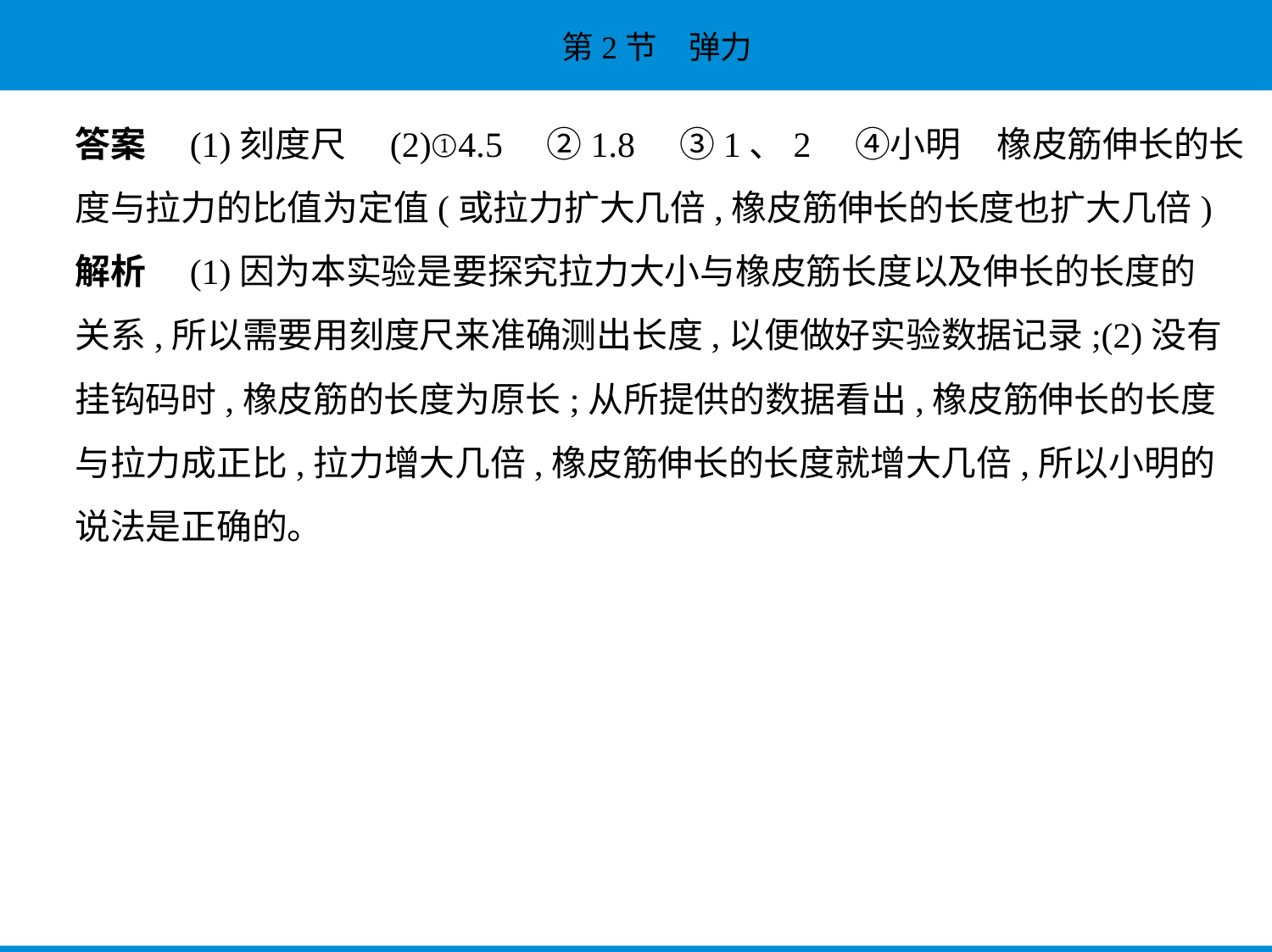

答案　(1)刻度尺　(2)①4.5　②1.8　③1、2　④小明　橡皮筋伸长的长
度与拉力的比值为定值(或拉力扩大几倍,橡皮筋伸长的长度也扩大几倍)
解析　(1)因为本实验是要探究拉力大小与橡皮筋长度以及伸长的长度的
关系,所以需要用刻度尺来准确测出长度,以便做好实验数据记录;(2)没有
挂钩码时,橡皮筋的长度为原长;从所提供的数据看出,橡皮筋伸长的长度
与拉力成正比,拉力增大几倍,橡皮筋伸长的长度就增大几倍,所以小明的
说法是正确的。